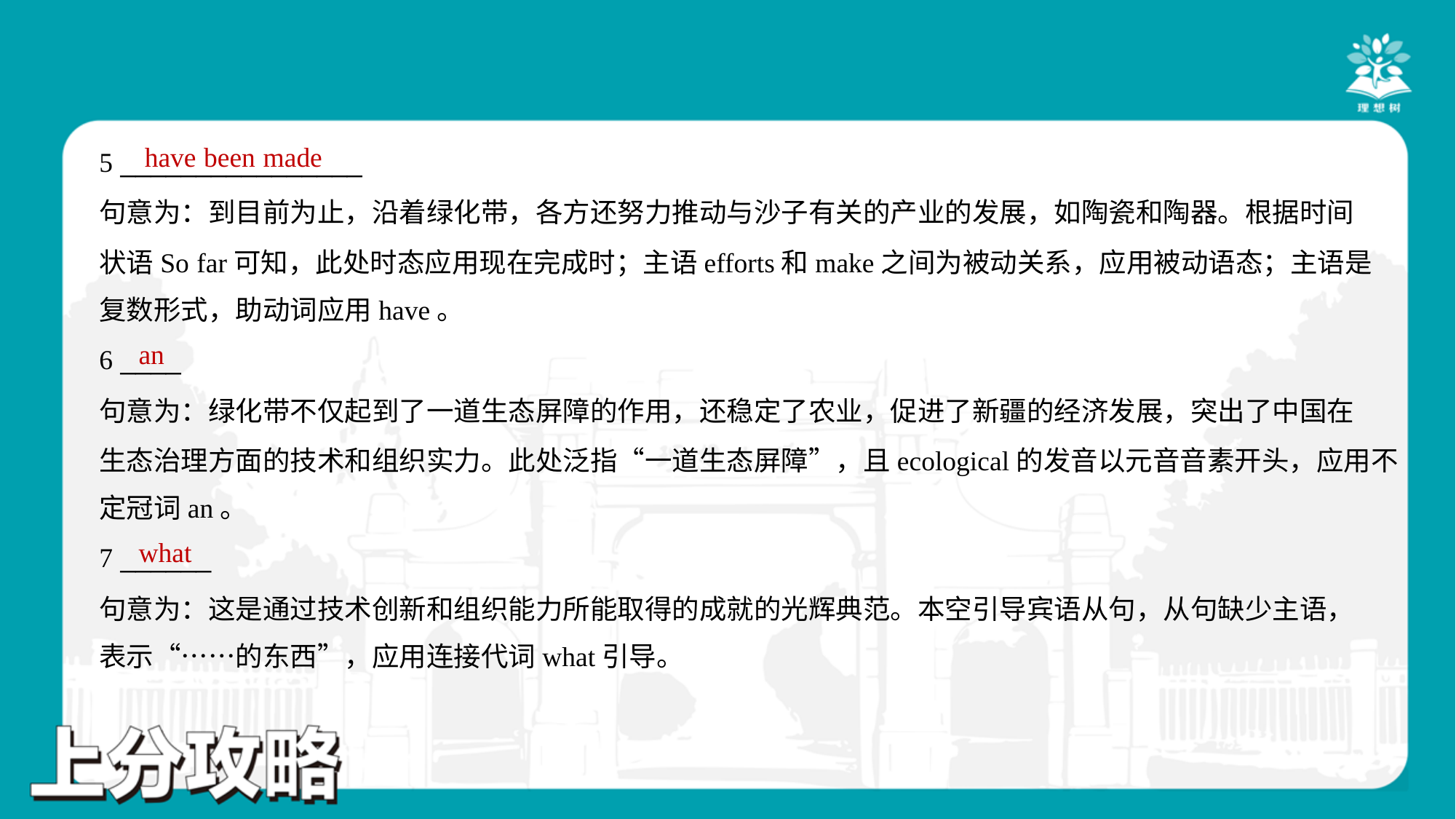

have been made
5 ________________
句意为：到目前为止，沿着绿化带，各方还努力推动与沙子有关的产业的发展，如陶瓷和陶器。根据时间
状语So far可知，此处时态应用现在完成时；主语efforts和make之间为被动关系，应用被动语态；主语是
复数形式，助动词应用have。
an
6 ____
句意为：绿化带不仅起到了一道生态屏障的作用，还稳定了农业，促进了新疆的经济发展，突出了中国在
生态治理方面的技术和组织实力。此处泛指“一道生态屏障”，且ecological的发音以元音音素开头，应用不
定冠词an。
what
7 ______
句意为：这是通过技术创新和组织能力所能取得的成就的光辉典范。本空引导宾语从句，从句缺少主语，
表示“……的东西”，应用连接代词what引导。